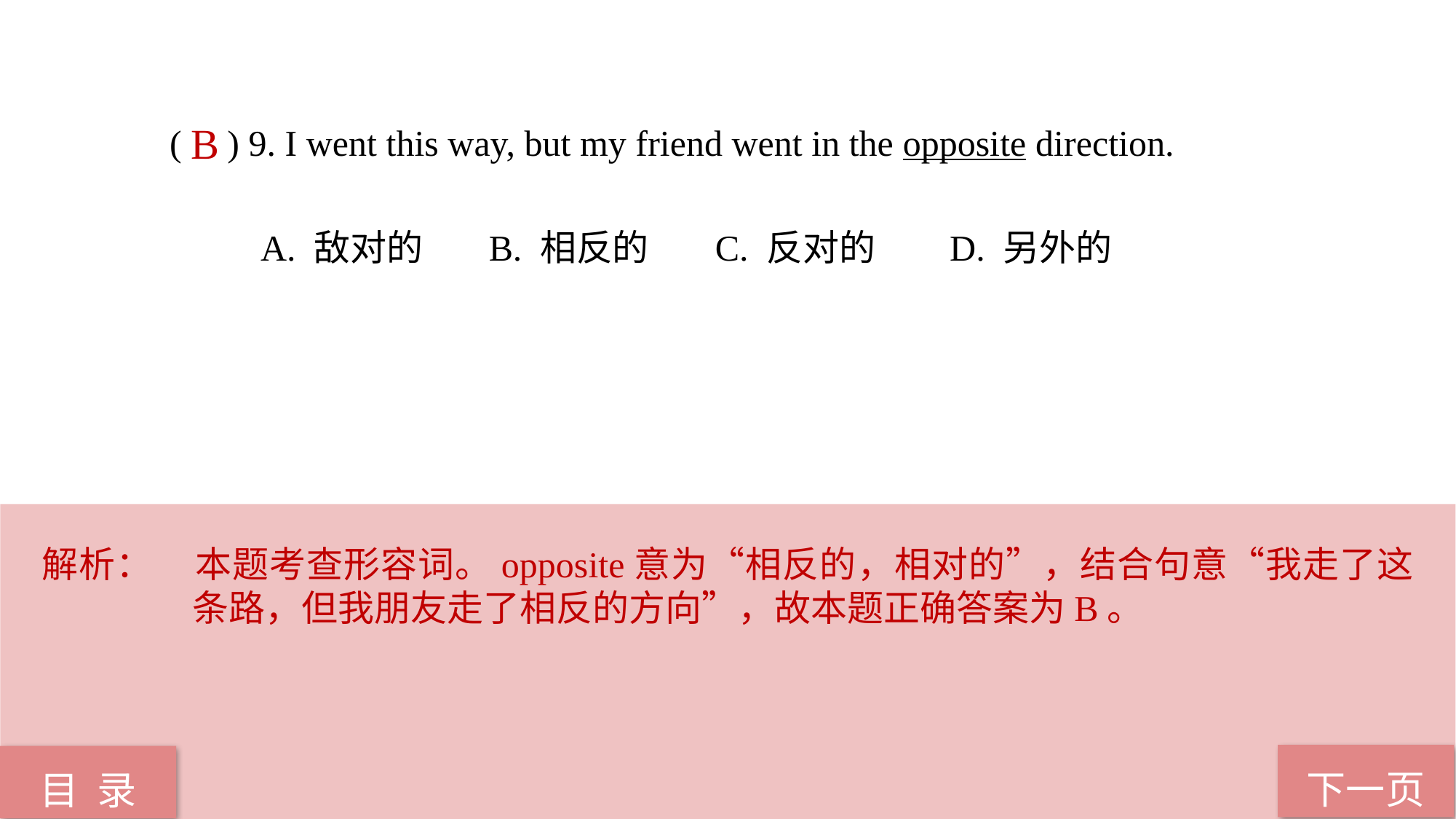

(     ) 9. I went this way, but my friend went in the opposite direction.

          A. 敌对的       B. 相反的       C. 反对的        D. 另外的
B
解析：	本题考查形容词。opposite意为“相反的，相对的”，结合句意“我走了这条路，但我朋友走了相反的方向”，故本题正确答案为B。